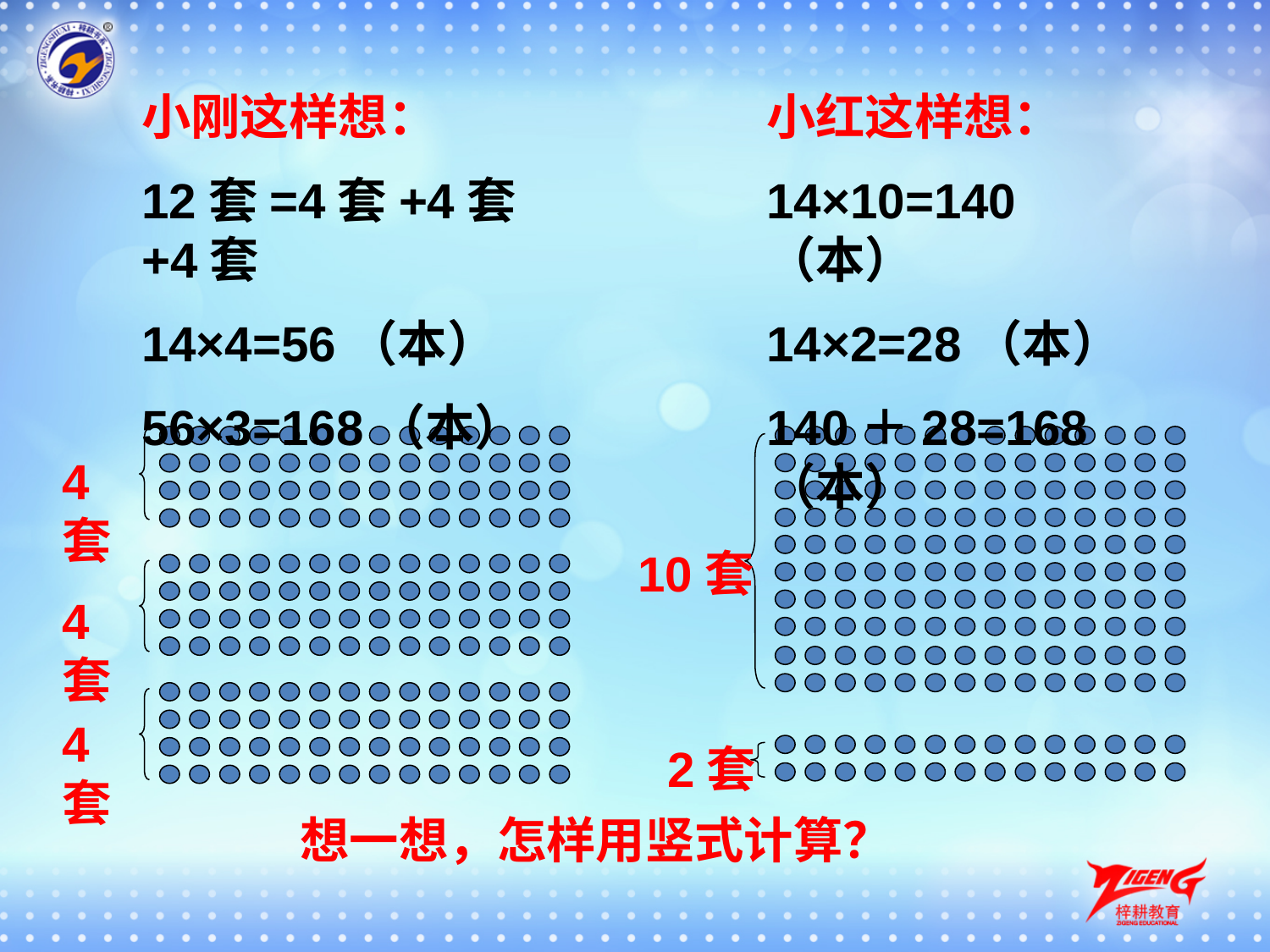

小刚这样想：
12套=4套+4套+4套
14×4=56（本）
56×3=168（本）
小红这样想：
14×10=140（本）
14×2=28（本）
140＋28=168（本）

10套

2套

4套

4套

4套

想一想，怎样用竖式计算？